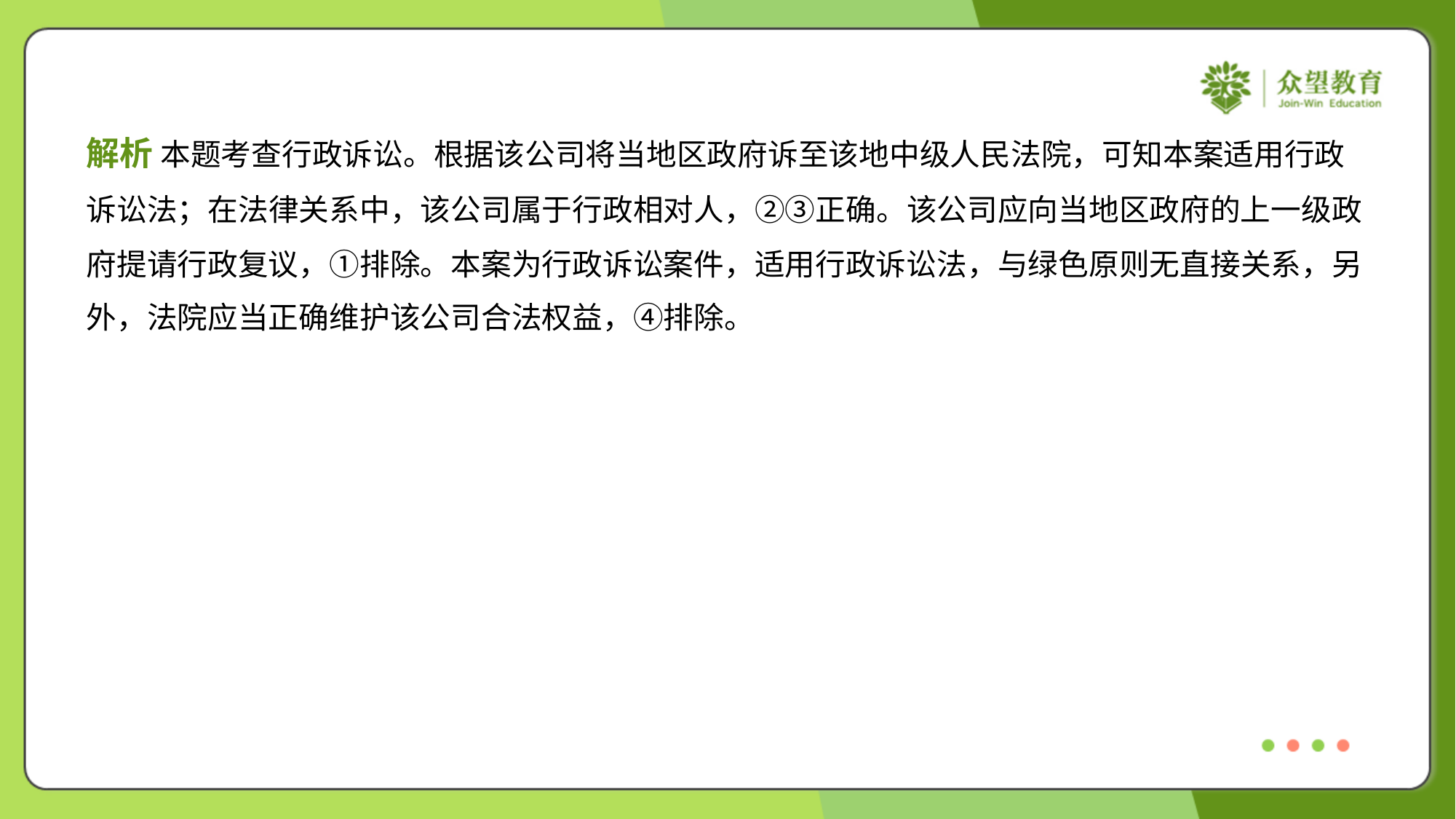

解析 本题考查行政诉讼。根据该公司将当地区政府诉至该地中级人民法院，可知本案适用行政
诉讼法；在法律关系中，该公司属于行政相对人，②③正确。该公司应向当地区政府的上一级政
府提请行政复议，①排除。本案为行政诉讼案件，适用行政诉讼法，与绿色原则无直接关系，另
外，法院应当正确维护该公司合法权益，④排除。